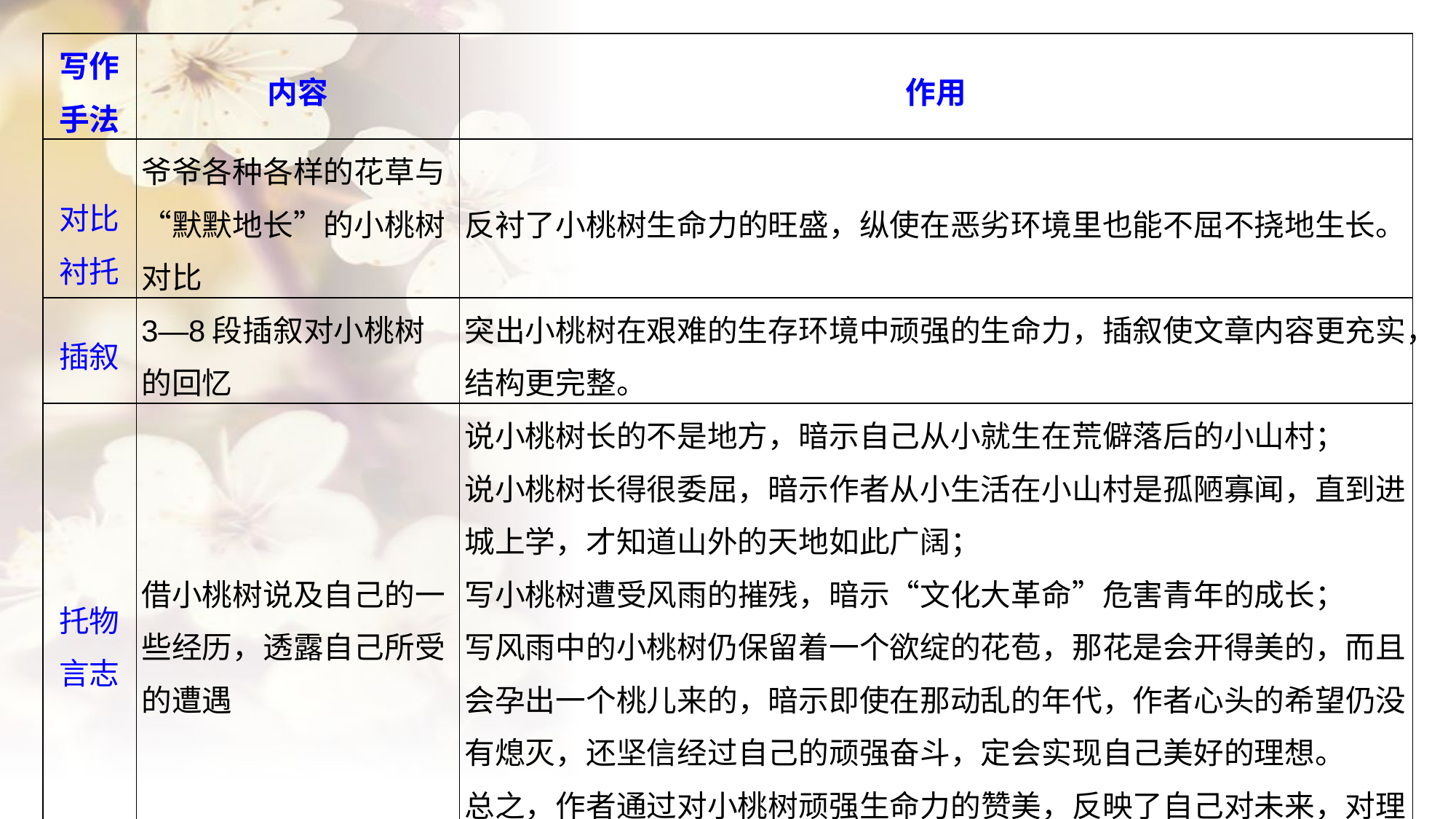

| 写作 手法 | 内容 | 作用 |
| --- | --- | --- |
| 对比 衬托 | 爷爷各种各样的花草与“默默地长”的小桃树对比 | 反衬了小桃树生命力的旺盛，纵使在恶劣环境里也能不屈不挠地生长。 |
| 插叙 | 3—8段插叙对小桃树的回忆 | 突出小桃树在艰难的生存环境中顽强的生命力，插叙使文章内容更充实，结构更完整。 |
| 托物 言志 | 借小桃树说及自己的一些经历，透露自己所受的遭遇 | 说小桃树长的不是地方，暗示自己从小就生在荒僻落后的小山村； 说小桃树长得很委屈，暗示作者从小生活在小山村是孤陋寡闻，直到进城上学，才知道山外的天地如此广阔； 写小桃树遭受风雨的摧残，暗示“文化大革命”危害青年的成长； 写风雨中的小桃树仍保留着一个欲绽的花苞，那花是会开得美的，而且会孕出一个桃儿来的，暗示即使在那动乱的年代，作者心头的希望仍没有熄灭，还坚信经过自己的顽强奋斗，定会实现自己美好的理想。 总之，作者通过对小桃树顽强生命力的赞美，反映了自己对未来，对理想的执著追求。 |
#